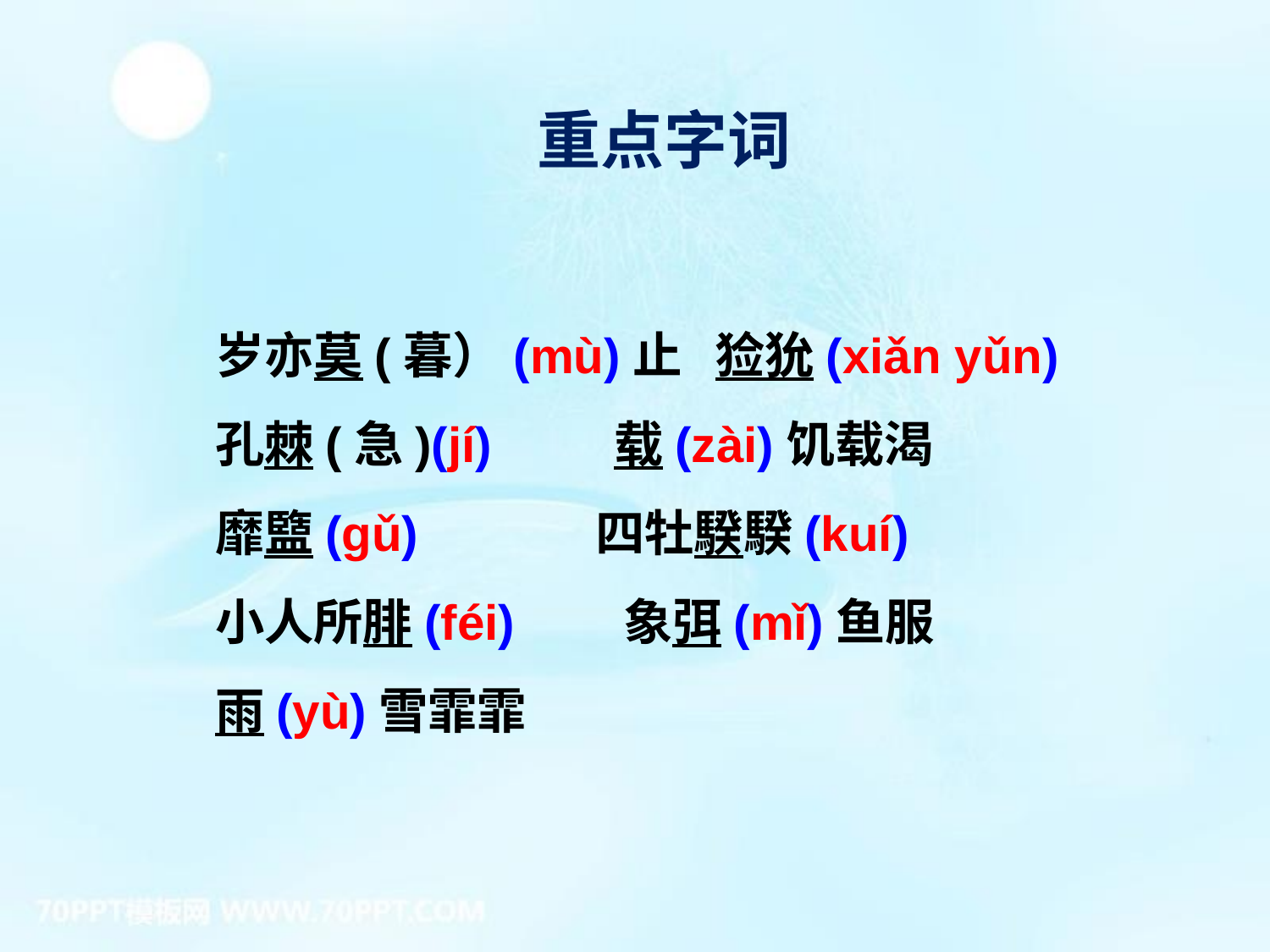

重点字词
岁亦莫(暮）(mù)止   猃狁(xiǎn yǔn)
孔棘(急)(jí)        载(zài)饥载渴
靡盬(gǔ)            四牡騤騤(kuí)
小人所腓(féi)       象弭(mǐ)鱼服
雨(yù)雪霏霏